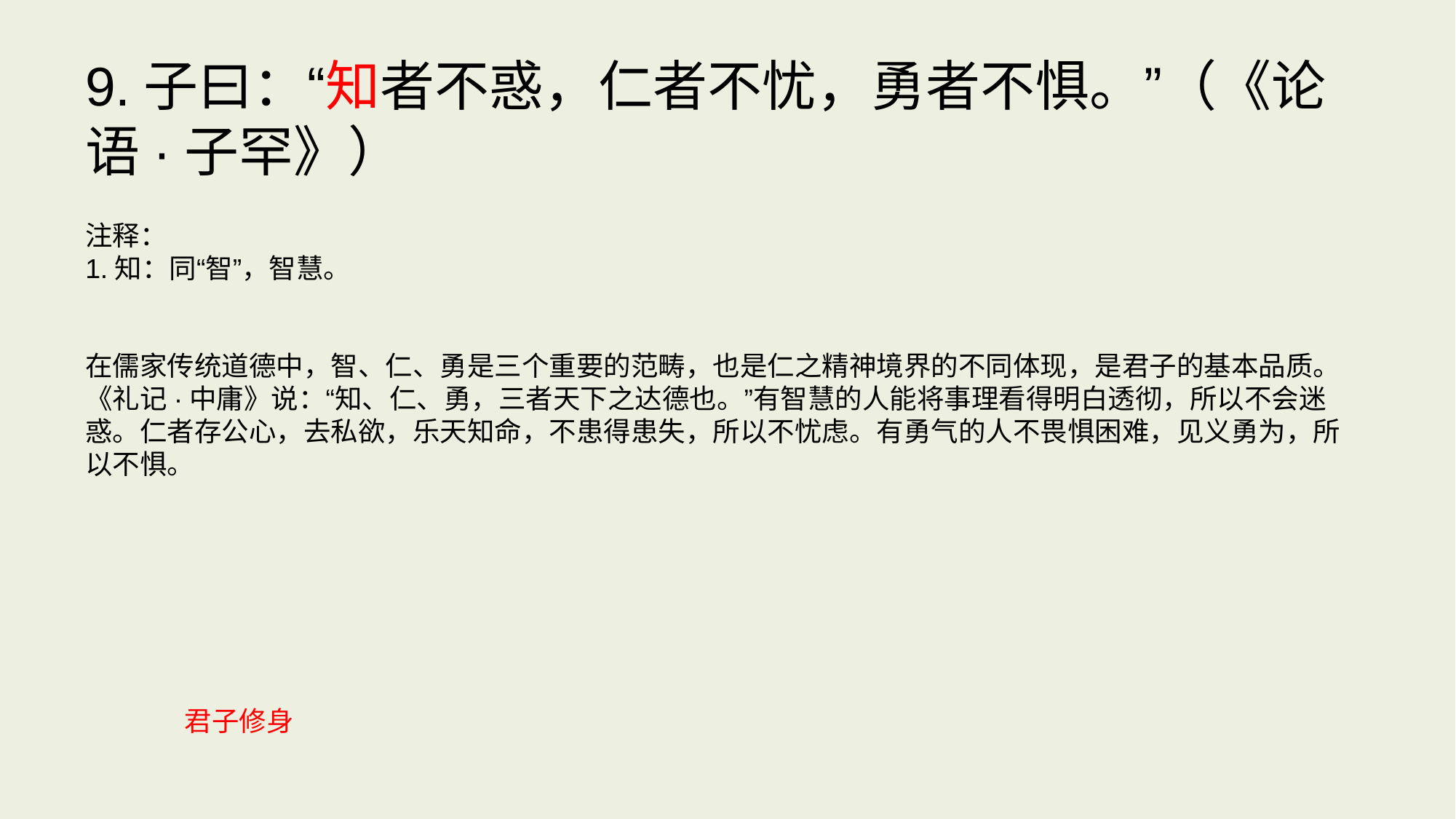

9.子曰：“知者不惑，仁者不忧，勇者不惧。”（《论语·子罕》）
注释：
1.知：同“智”，智慧。
在儒家传统道德中，智、仁、勇是三个重要的范畴，也是仁之精神境界的不同体现，是君子的基本品质。
《礼记·中庸》说：“知、仁、勇，三者天下之达德也。”有智慧的人能将事理看得明白透彻，所以不会迷惑。仁者存公心，去私欲，乐天知命，不患得患失，所以不忧虑。有勇气的人不畏惧困难，见义勇为，所以不惧。
君子修身